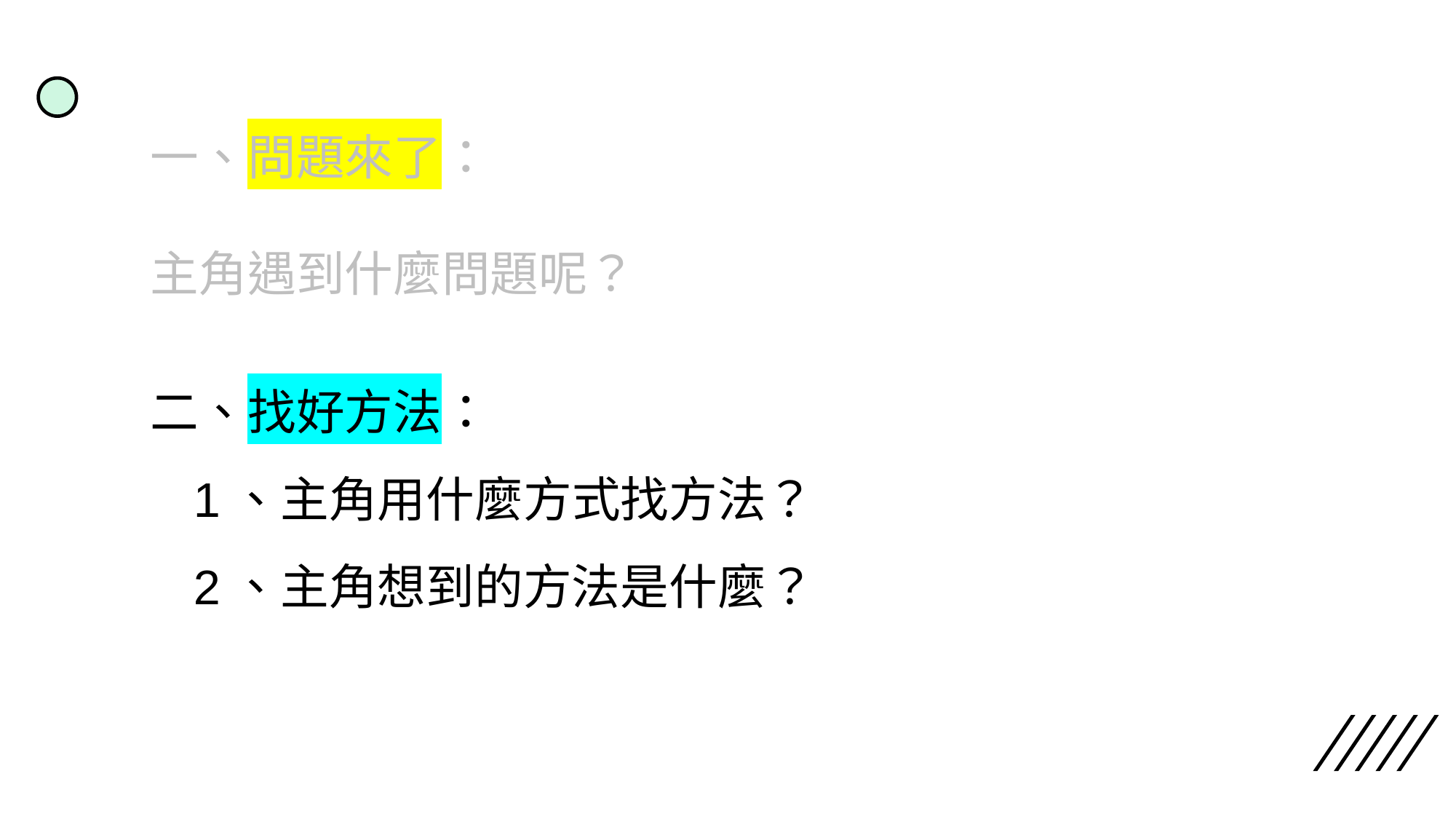

一、問題來了：
主角遇到什麼問題呢？
二、找好方法：
1、主角用什麼方式找方法？
2、主角想到的方法是什麼？